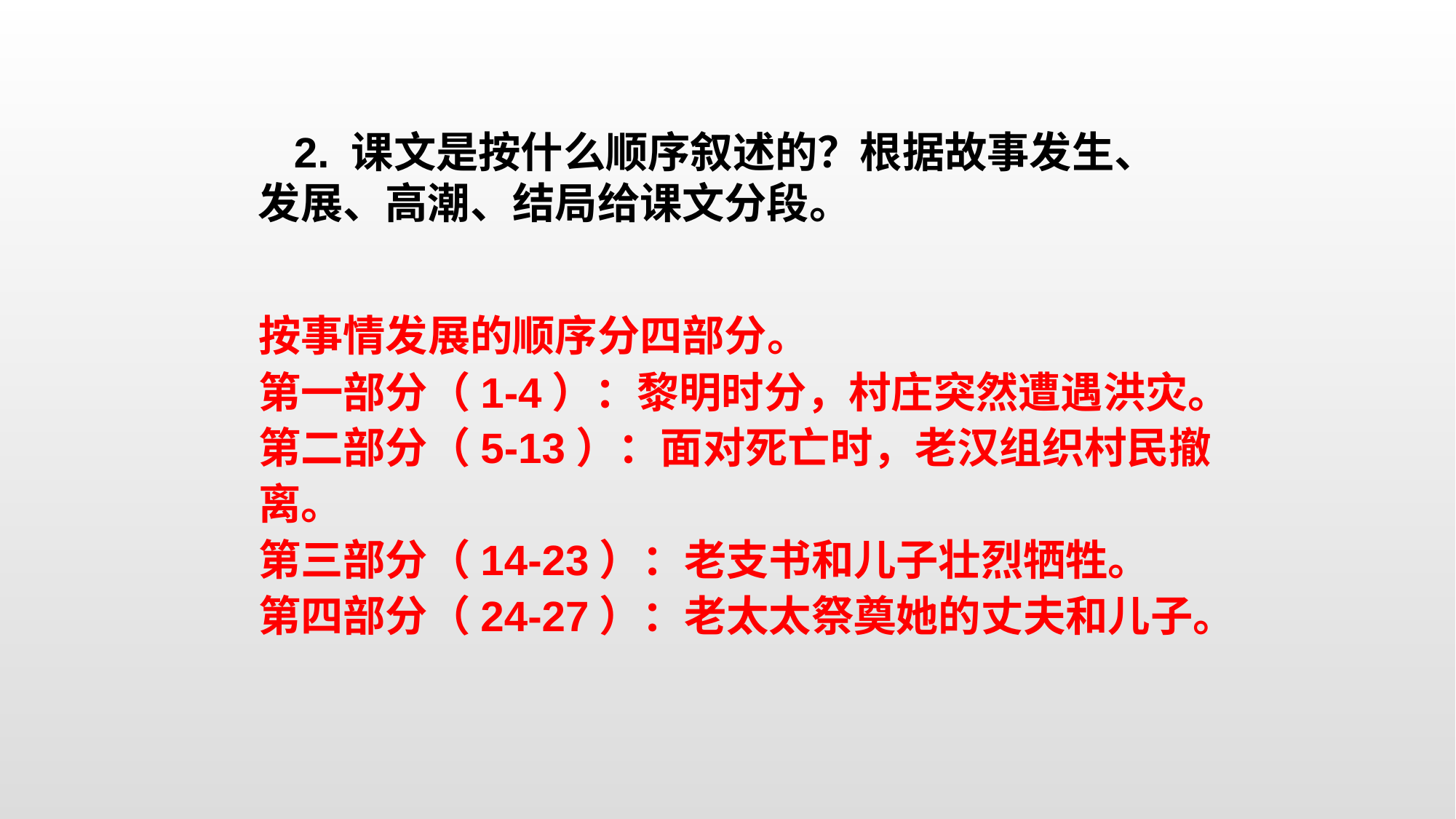

2. 课文是按什么顺序叙述的？根据故事发生、发展、高潮、结局给课文分段。
按事情发展的顺序分四部分。
第一部分（1-4）：黎明时分，村庄突然遭遇洪灾。
第二部分（5-13）：面对死亡时，老汉组织村民撤离。
第三部分（14-23）：老支书和儿子壮烈牺牲。
第四部分（24-27）：老太太祭奠她的丈夫和儿子。